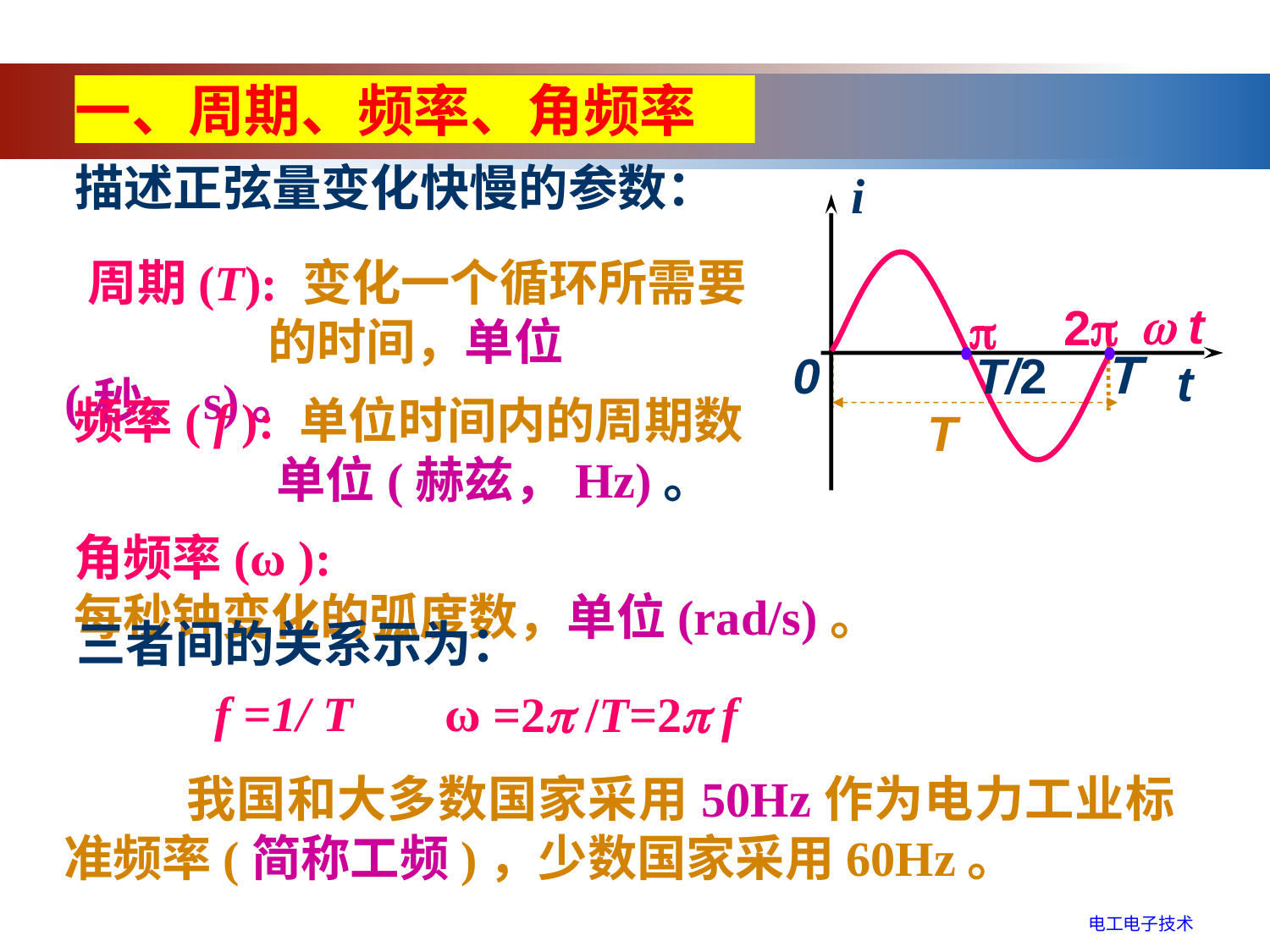

一、周期、频率、角频率
描述正弦量变化快慢的参数：
  i

0

 t
 周期(T): 变化一个循环所需要
                 的时间，单位(秒，s)。
ω t
2π
π

T

T/2
Ｔ
频率( f ): 单位时间内的周期数
                 单位(赫兹，Hz)。
角频率(ω ): 每秒钟变化的弧度数，单位(rad/s)。
三者间的关系示为：
  f =1/ T
ω
=2π /T=2π f
                    我国和大多数国家采用50Hz作为电力工业标准频率(简称工频)，少数国家采用60Hz。
电工电子技术